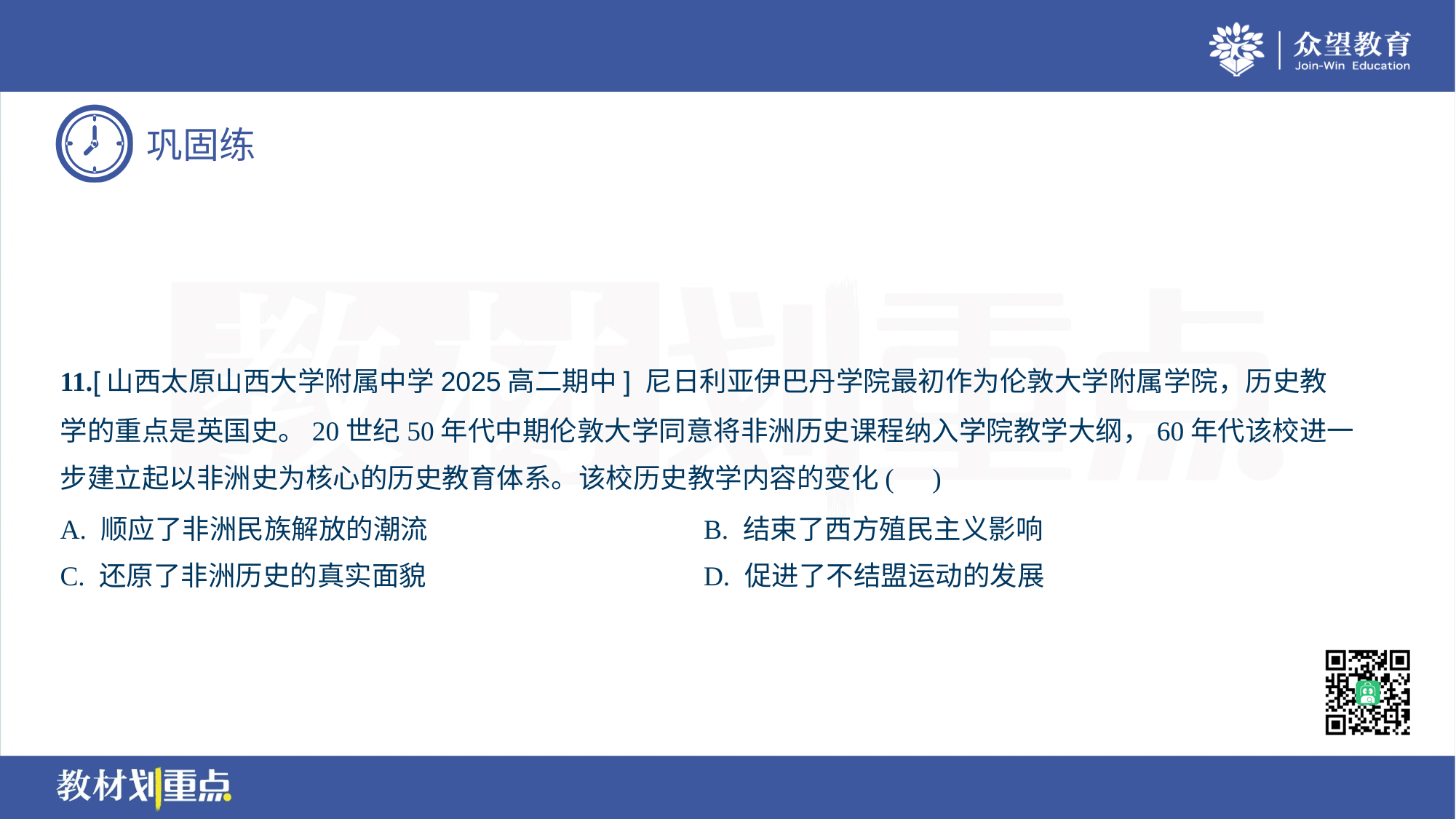

11.[山西太原山西大学附属中学2025高二期中] 尼日利亚伊巴丹学院最初作为伦敦大学附属学院，历史教
学的重点是英国史。20世纪50年代中期伦敦大学同意将非洲历史课程纳入学院教学大纲，60年代该校进一
步建立起以非洲史为核心的历史教育体系。该校历史教学内容的变化(     )
A. 顺应了非洲民族解放的潮流	B. 结束了西方殖民主义影响
C. 还原了非洲历史的真实面貌	D. 促进了不结盟运动的发展